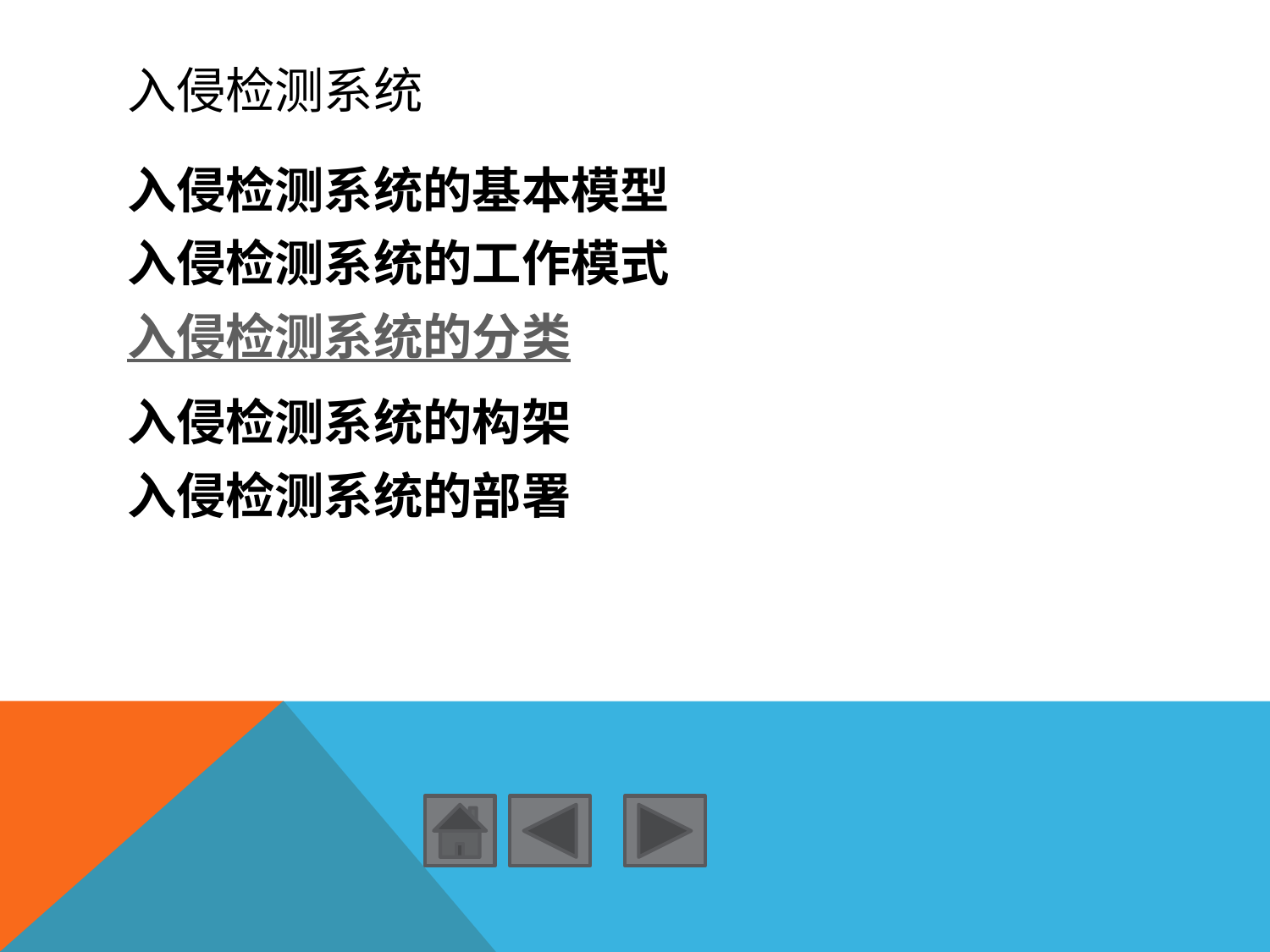

# 入侵检测系统
入侵检测系统的基本模型
入侵检测系统的工作模式
入侵检测系统的分类
入侵检测系统的构架
入侵检测系统的部署